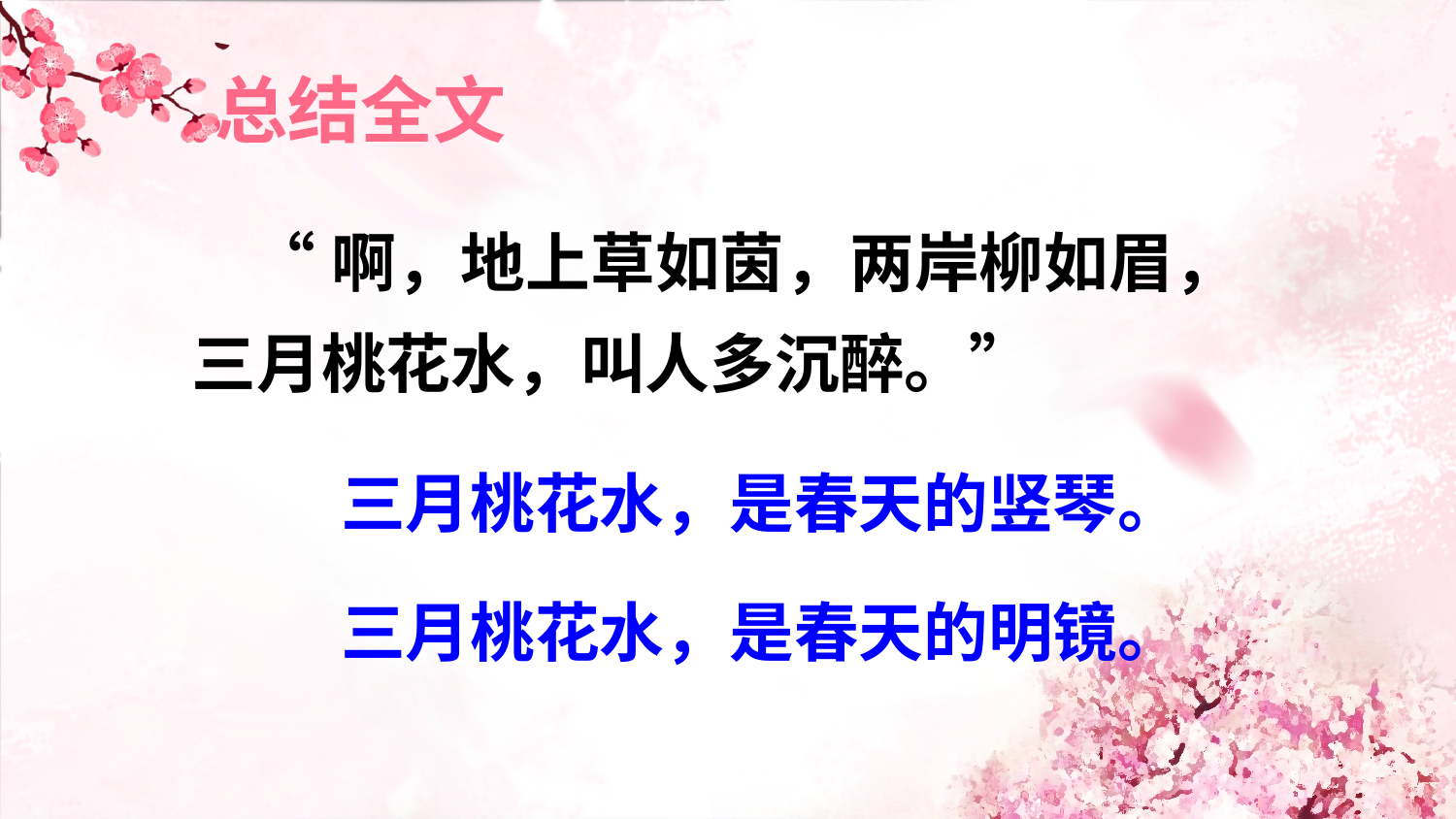

总结全文
    “啊，地上草如茵，两岸柳如眉，三月桃花水，叫人多沉醉。”
三月桃花水，是春天的竖琴。
三月桃花水，是春天的明镜。